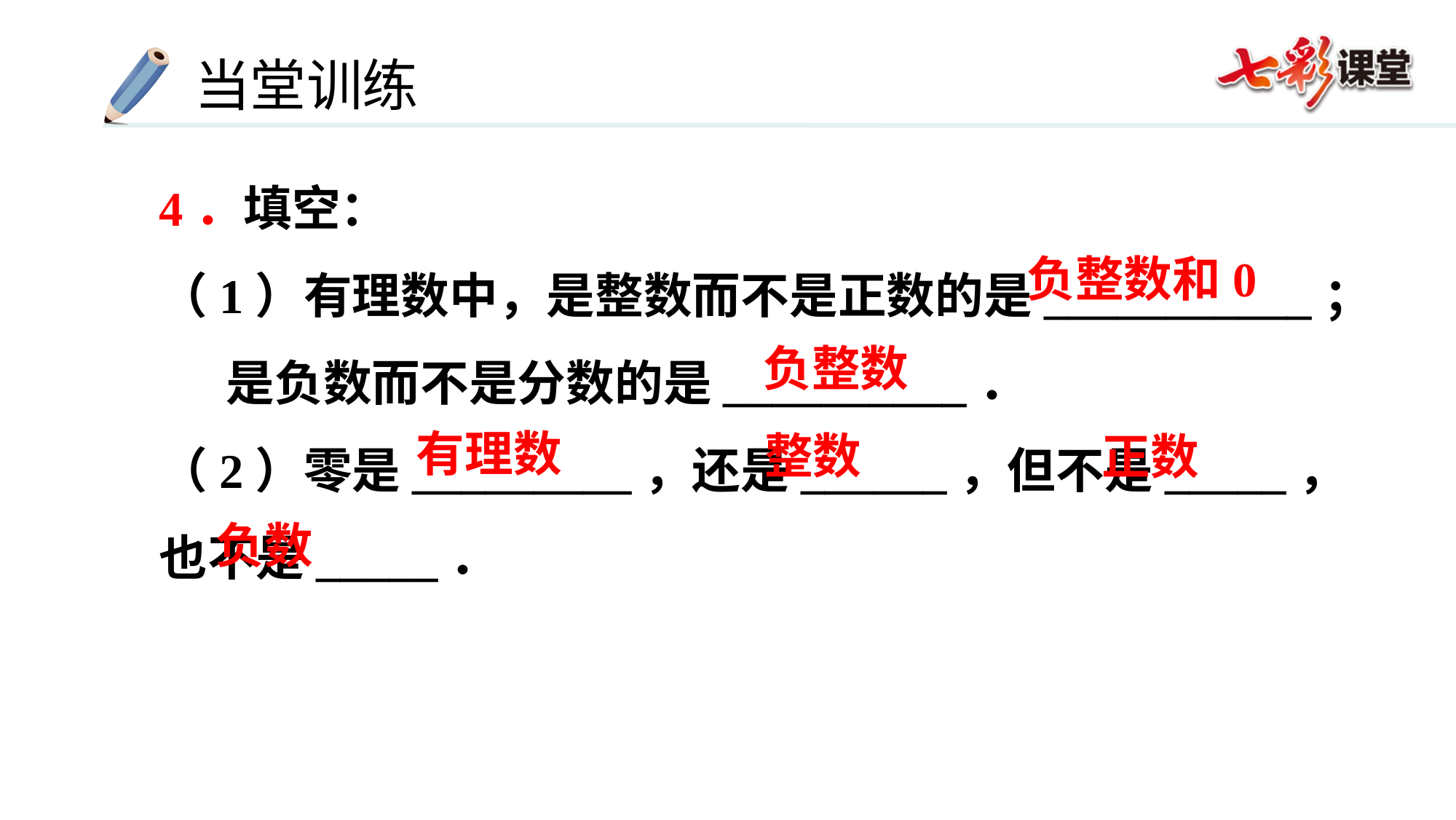

4．填空：
（1）有理数中，是整数而不是正数的是___________；
     是负数而不是分数的是__________．
（2）零是_________，还是______，但不是_____，也不是_____．

负整数和0
负整数
有理数
整数
正数
负数